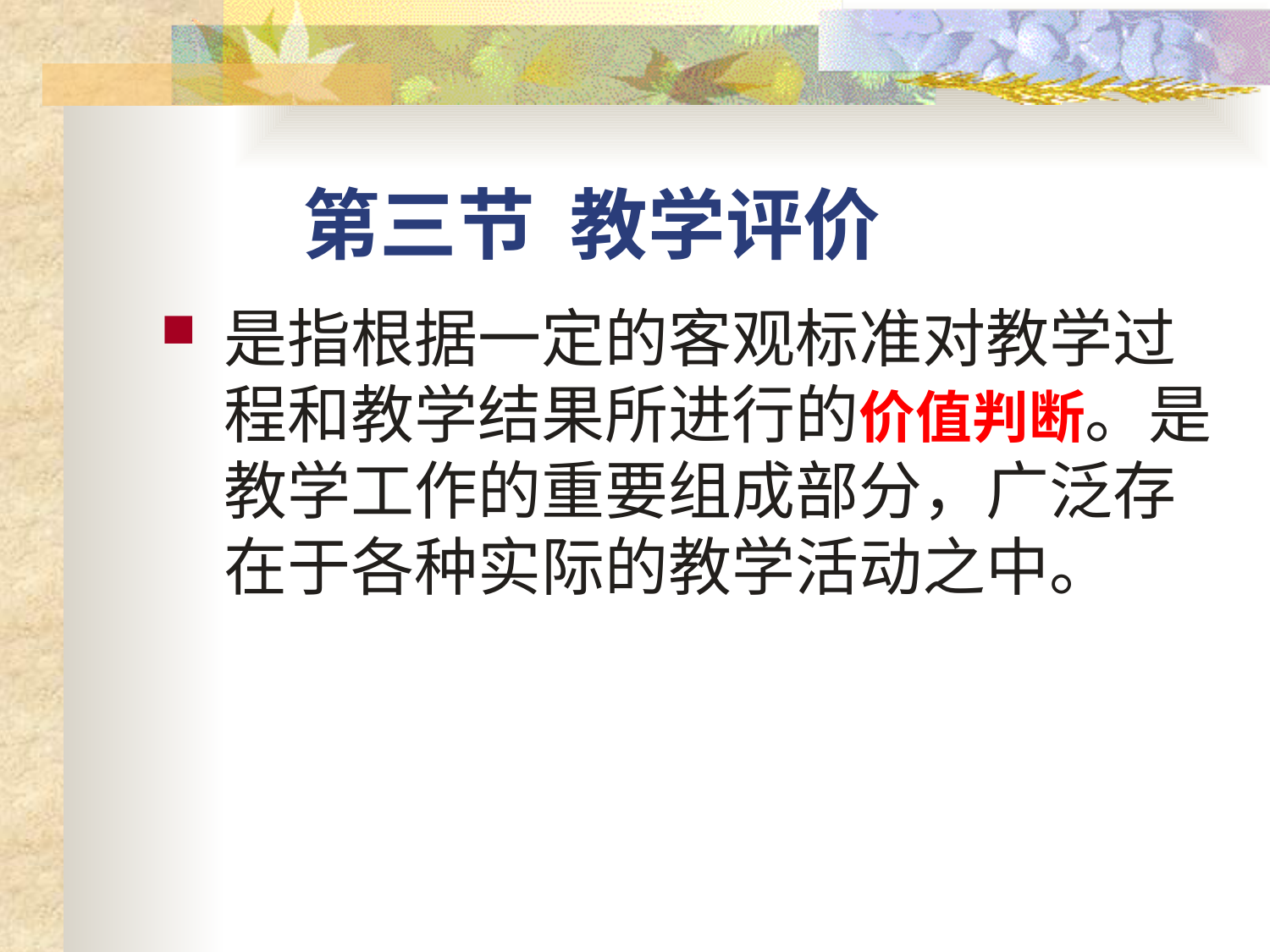

# 第三节  教学评价
是指根据一定的客观标准对教学过程和教学结果所进行的价值判断。是教学工作的重要组成部分，广泛存在于各种实际的教学活动之中。